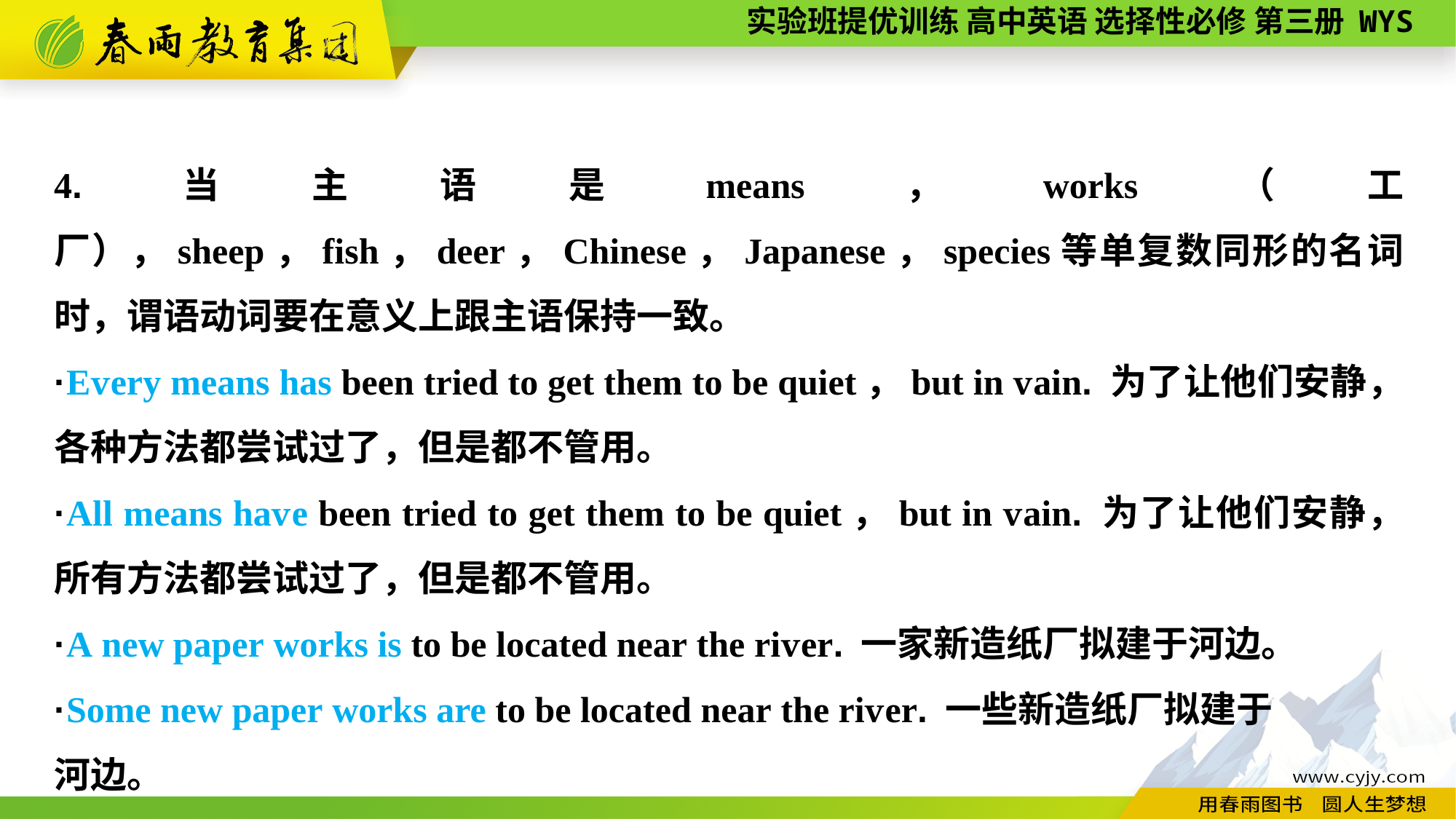

4.当主语是means，works（工厂），sheep，fish，deer，Chinese，Japanese，species等单复数同形的名词时，谓语动词要在意义上跟主语保持一致。
·Every means has been tried to get them to be quiet，but in vain. 为了让他们安静，各种方法都尝试过了，但是都不管用。
·All means have been tried to get them to be quiet，but in vain. 为了让他们安静，所有方法都尝试过了，但是都不管用。
·A new paper works is to be located near the river. 一家新造纸厂拟建于河边。
·Some new paper works are to be located near the river. 一些新造纸厂拟建于
河边。